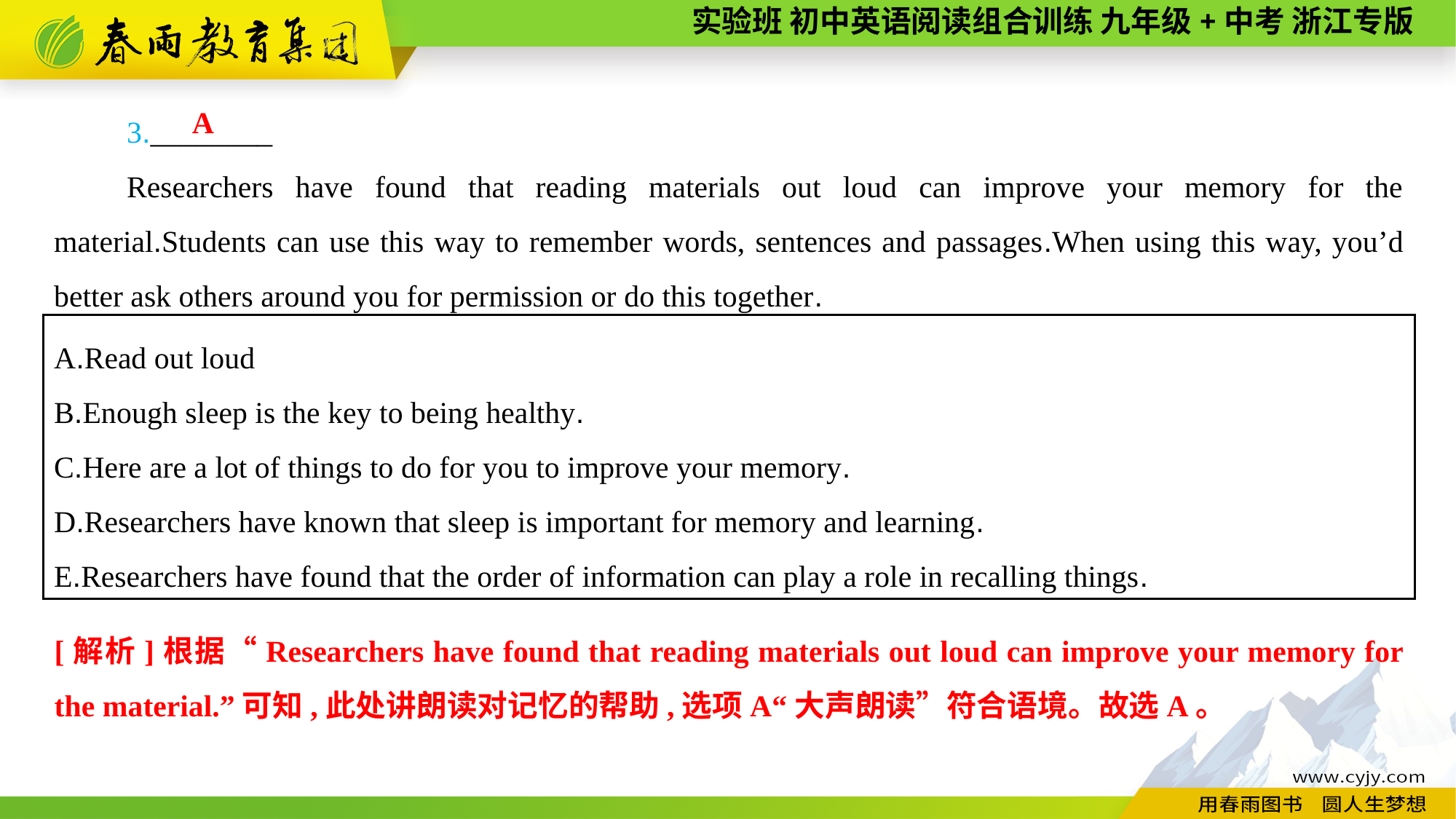

3.________
Researchers have found that reading materials out loud can improve your memory for the material.Students can use this way to remember words, sentences and passages.When using this way, you’d better ask others around you for permission or do this together.
A
A.Read out loud
B.Enough sleep is the key to being healthy.
C.Here are a lot of things to do for you to improve your memory.
D.Researchers have known that sleep is important for memory and learning.
E.Researchers have found that the order of information can play a role in recalling things.
[解析]根据“Researchers have found that reading materials out loud can improve your memory for the material.”可知,此处讲朗读对记忆的帮助,选项A“大声朗读”符合语境。故选A。